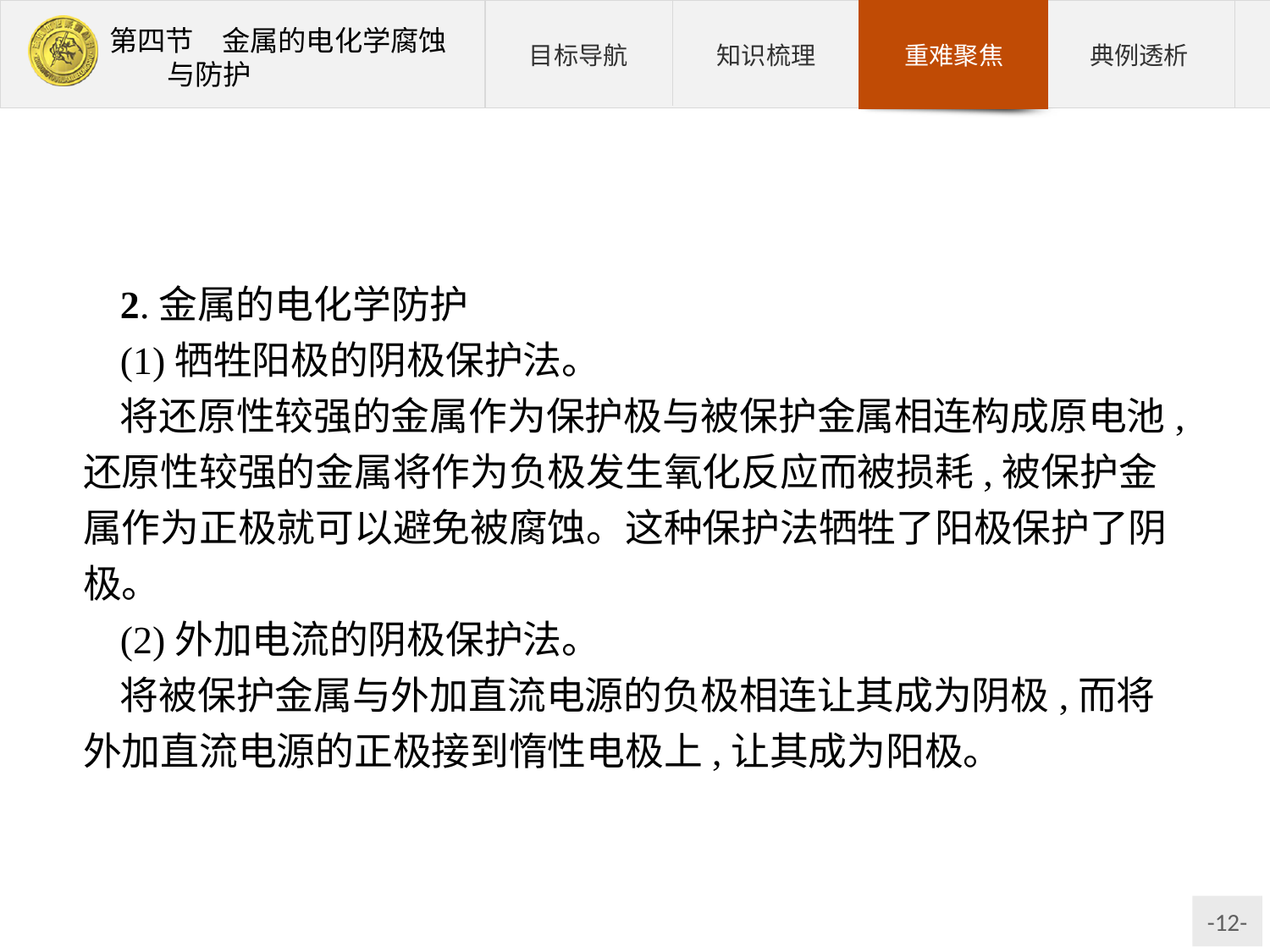

2.金属的电化学防护
(1)牺牲阳极的阴极保护法。
将还原性较强的金属作为保护极与被保护金属相连构成原电池,还原性较强的金属将作为负极发生氧化反应而被损耗,被保护金属作为正极就可以避免被腐蚀。这种保护法牺牲了阳极保护了阴极。
(2)外加电流的阴极保护法。
将被保护金属与外加直流电源的负极相连让其成为阴极,而将外加直流电源的正极接到惰性电极上,让其成为阳极。